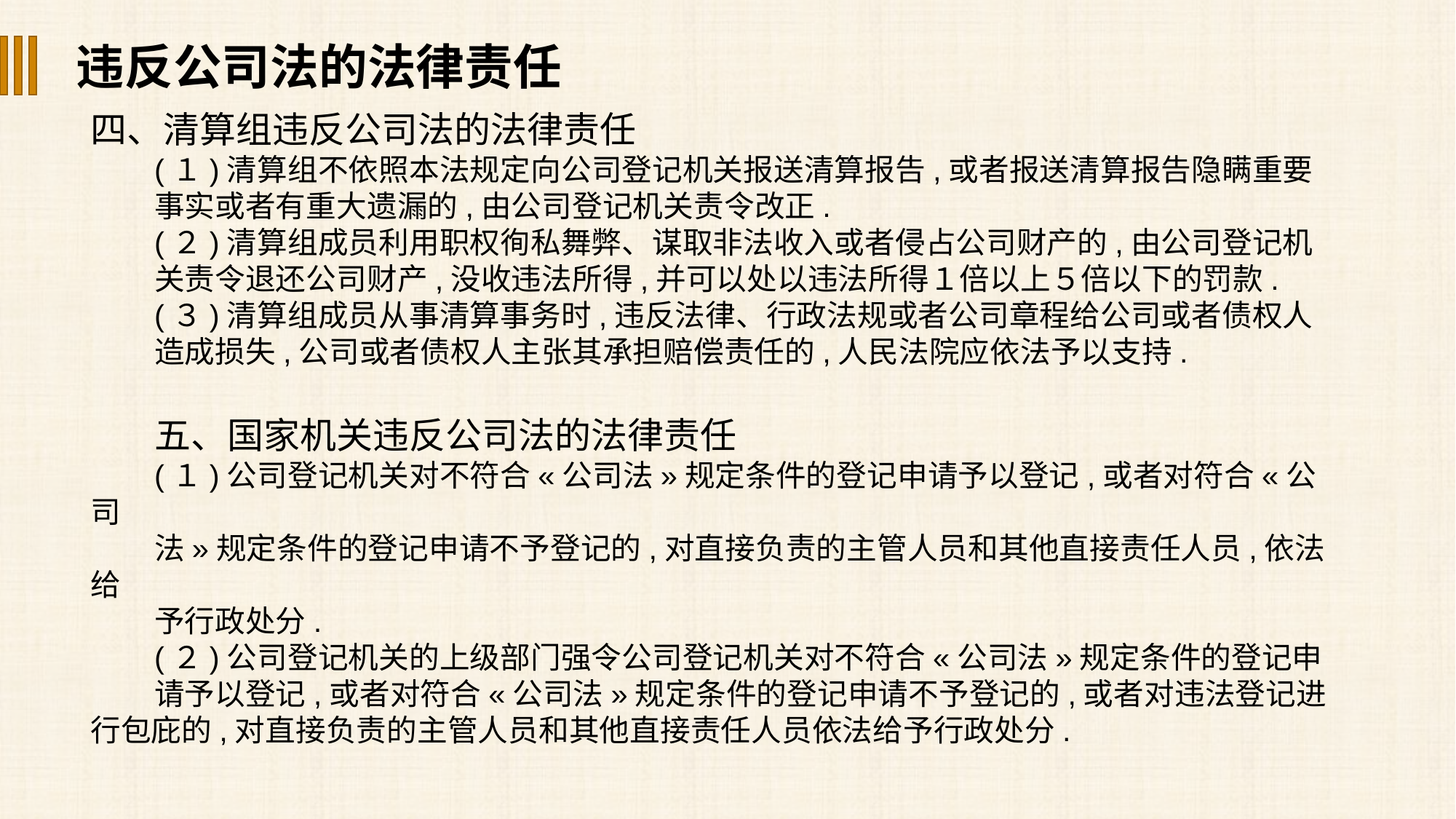

违反公司法的法律责任

四、清算组违反公司法的法律责任
(１)清算组不依照本法规定向公司登记机关报送清算报告,或者报送清算报告隐瞒重要
事实或者有重大遗漏的,由公司登记机关责令改正.
(２)清算组成员利用职权徇私舞弊、谋取非法收入或者侵占公司财产的,由公司登记机
关责令退还公司财产,没收违法所得,并可以处以违法所得１倍以上５倍以下的罚款.
(３)清算组成员从事清算事务时,违反法律、行政法规或者公司章程给公司或者债权人
造成损失,公司或者债权人主张其承担赔偿责任的,人民法院应依法予以支持.

五、国家机关违反公司法的法律责任
(１)公司登记机关对不符合«公司法»规定条件的登记申请予以登记,或者对符合«公司
法»规定条件的登记申请不予登记的,对直接负责的主管人员和其他直接责任人员,依法给
予行政处分.
(２)公司登记机关的上级部门强令公司登记机关对不符合«公司法»规定条件的登记申
请予以登记,或者对符合«公司法»规定条件的登记申请不予登记的,或者对违法登记进行包庇的,对直接负责的主管人员和其他直接责任人员依法给予行政处分.